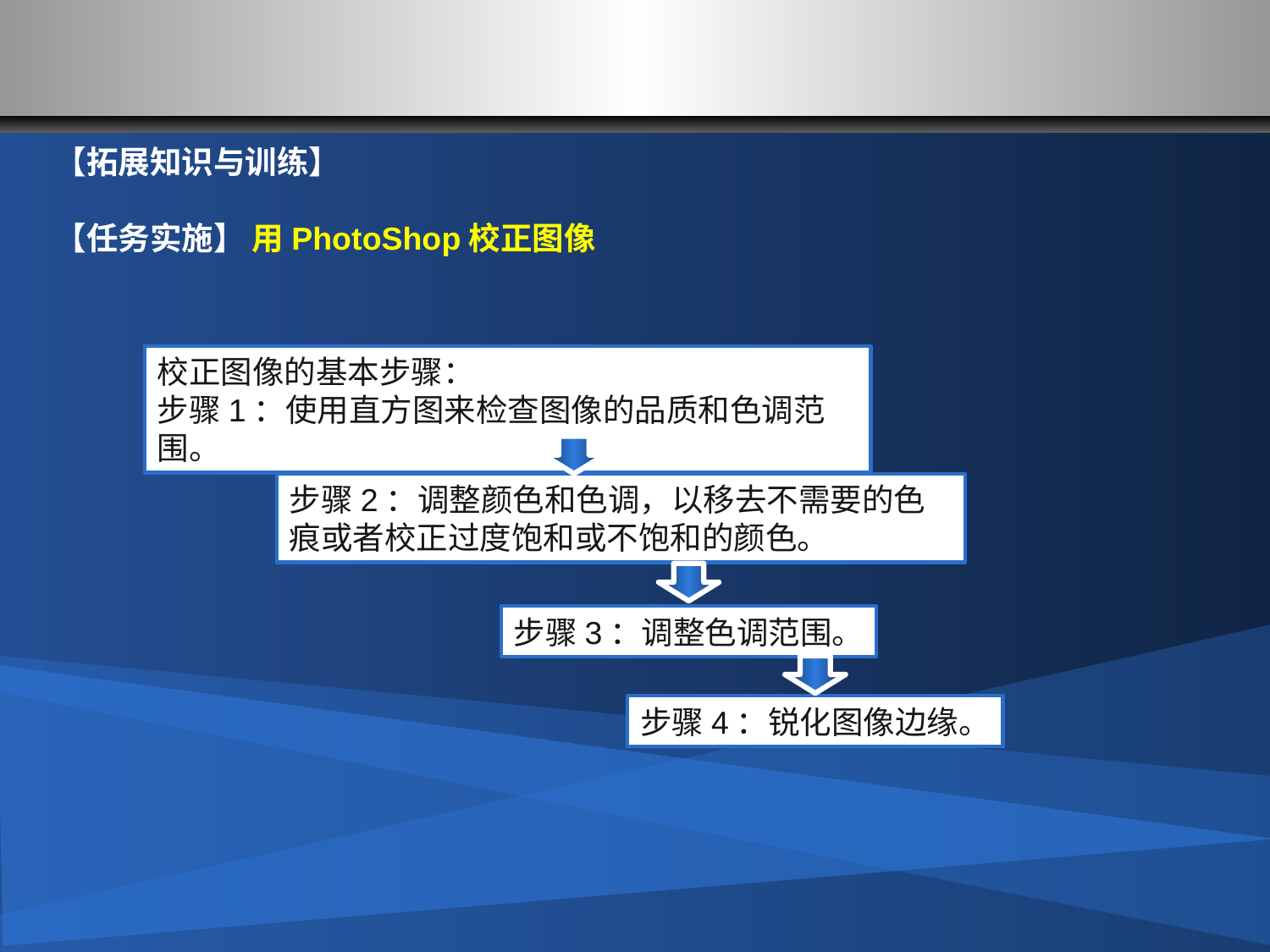

#
【拓展知识与训练】

【任务实施】 用PhotoShop校正图像
校正图像的基本步骤：
步骤1：使用直方图来检查图像的品质和色调范围。

步骤2：调整颜色和色调，以移去不需要的色痕或者校正过度饱和或不饱和的颜色。

步骤3：调整色调范围。

步骤4：锐化图像边缘。